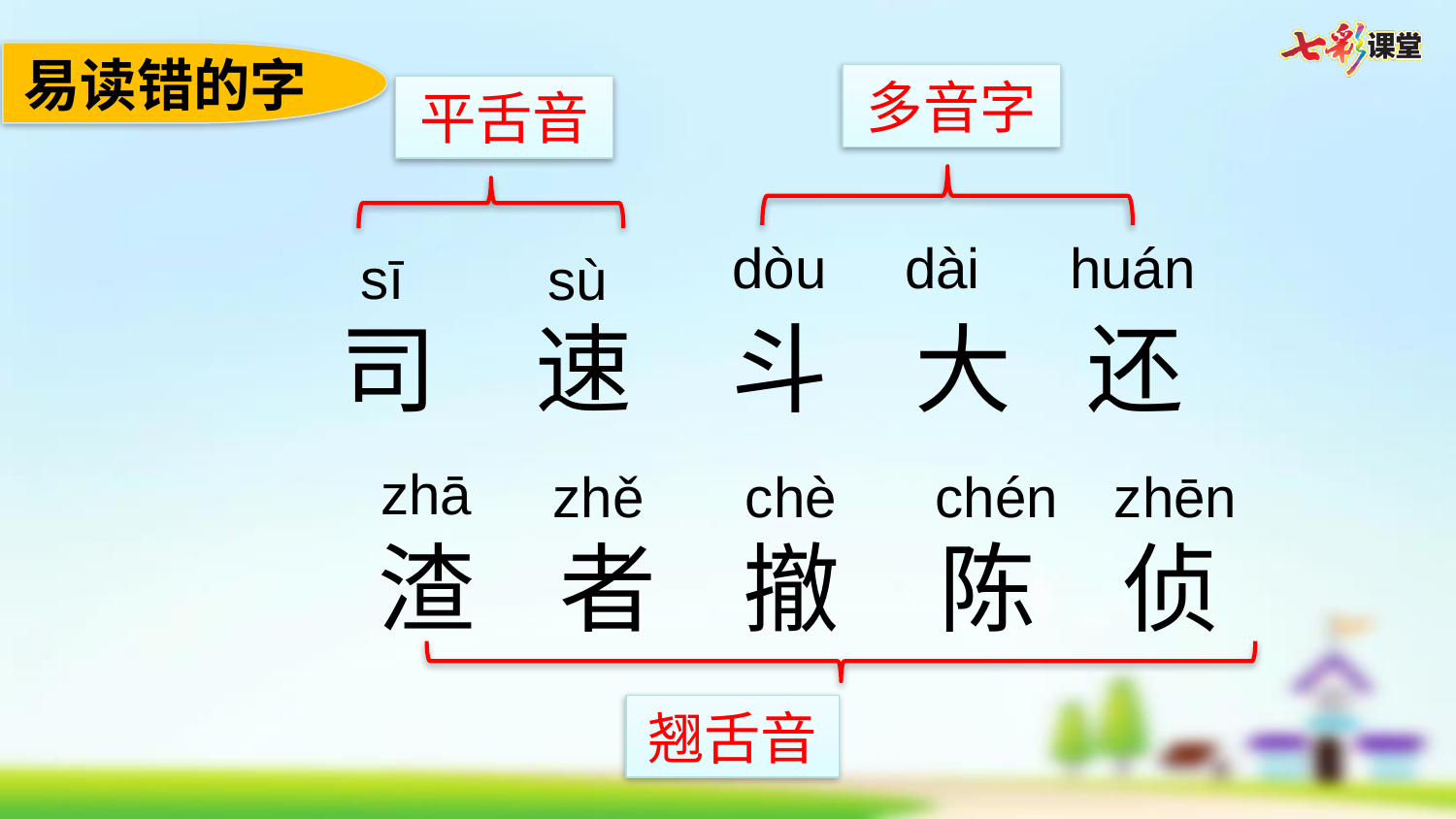

易读错的字
多音字

平舌音
dòu
dài
huán
sī
sù

司
速
斗
大
还
zhā
zhě
chè
chén
zhēn
渣
者
撤
陈
侦
翘舌音